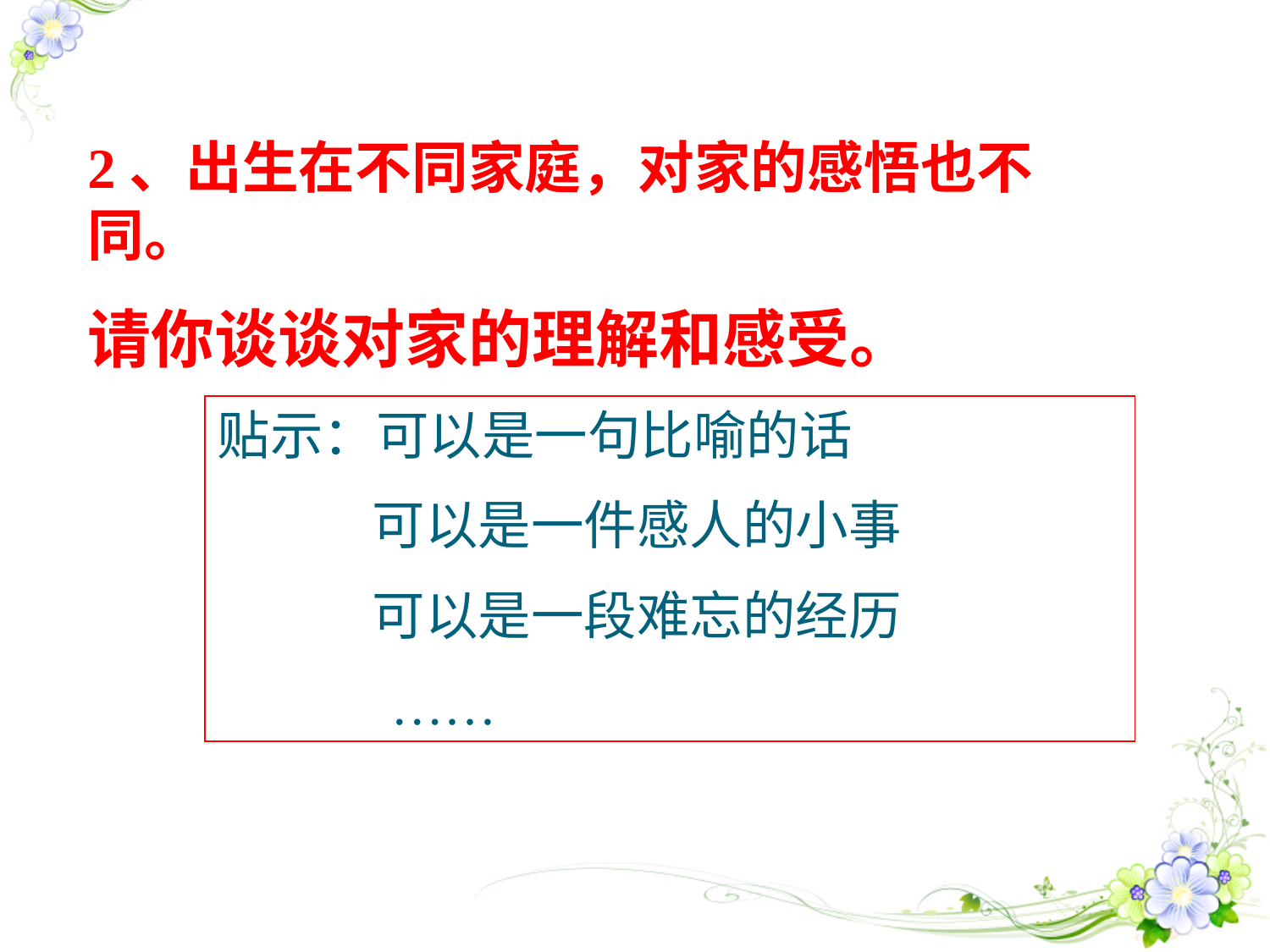

2、出生在不同家庭，对家的感悟也不同。
请你谈谈对家的理解和感受。
贴示：可以是一句比喻的话
            可以是一件感人的小事
            可以是一段难忘的经历
             ……